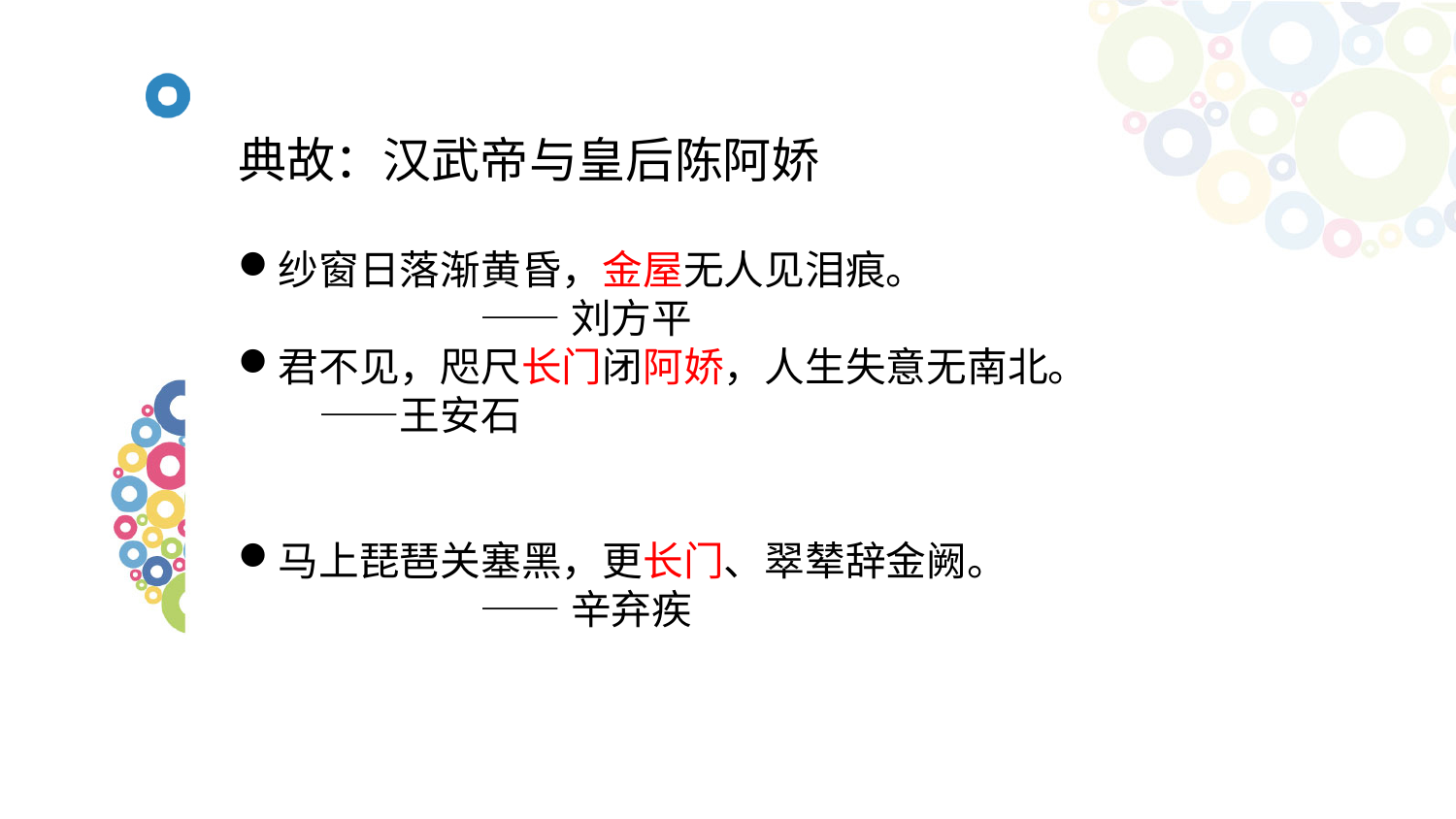

典故：汉武帝与皇后陈阿娇
纱窗日落渐黄昏，金屋无人见泪痕。
                           ——刘方平
君不见，咫尺长门闭阿娇，人生失意无南北。                       ——王安石

马上琵琶关塞黑，更长门、翠辇辞金阙。
                           ——辛弃疾